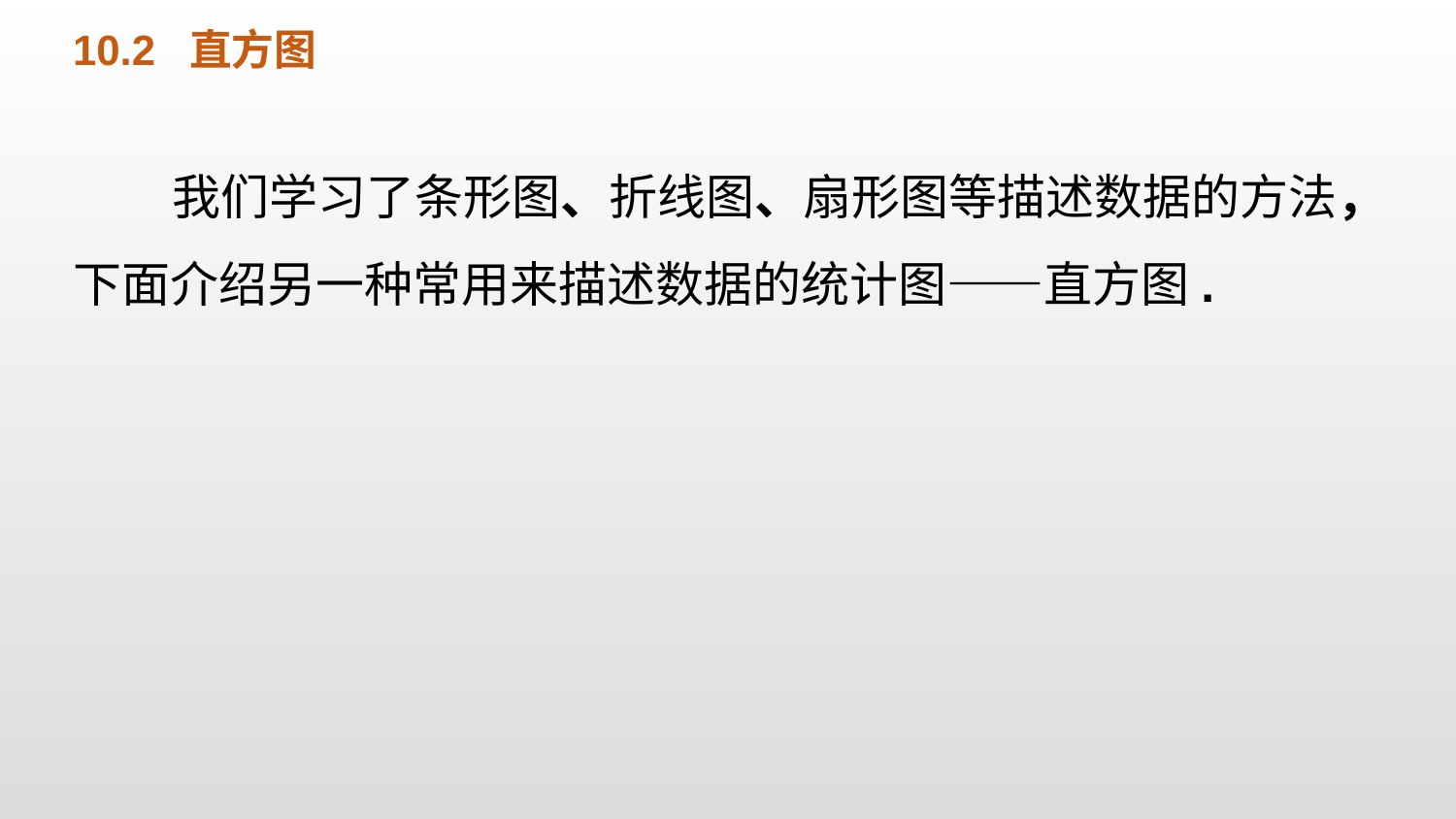

10.2  直方图

        我们学习了条形图、折线图、扇形图等描述数据的方法，下面介绍另一种常用来描述数据的统计图——直方图.